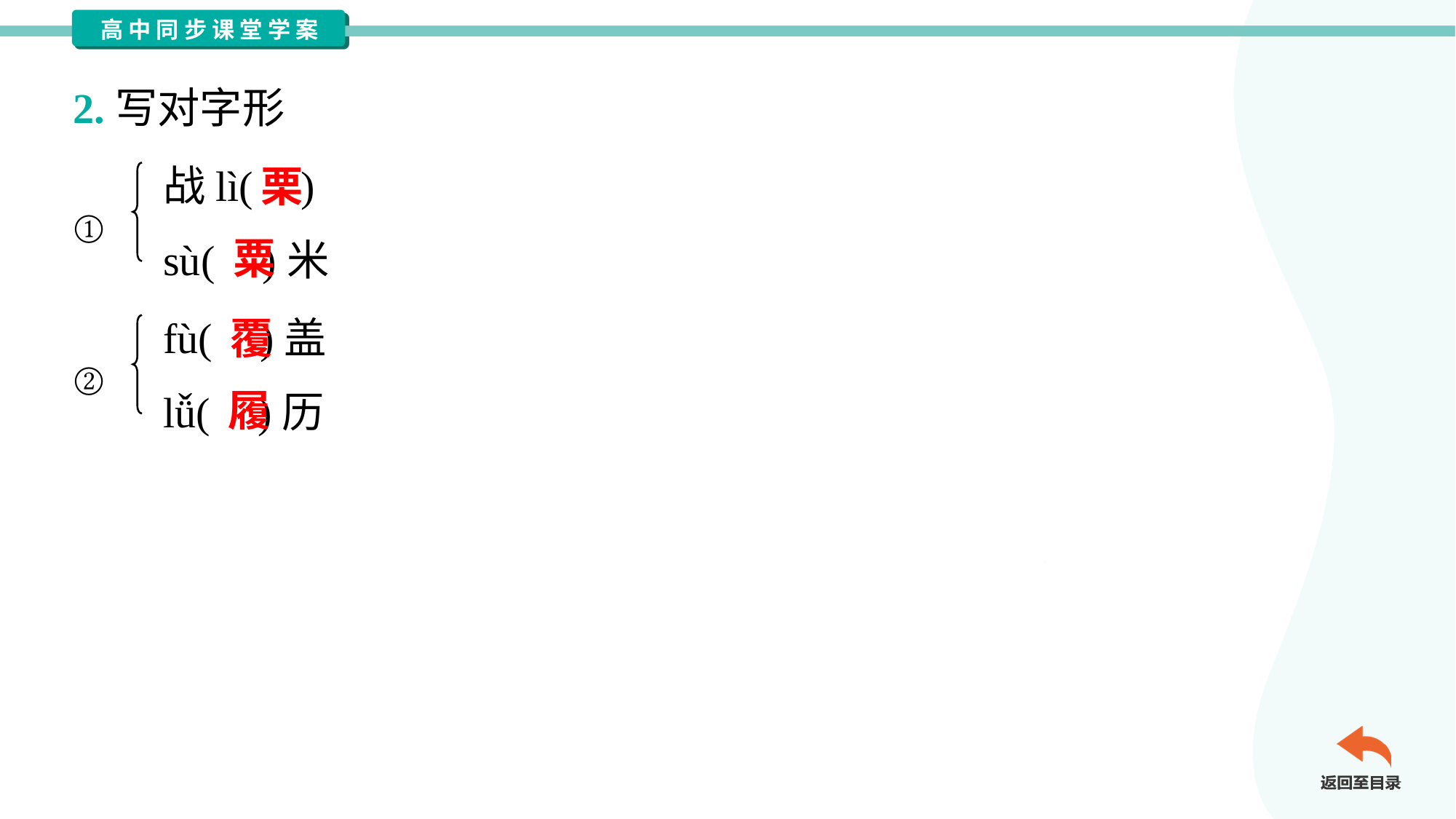

2.写对字形
战lì(    )
sù(    )米
栗

①

粟
fù(    )盖
lǚ(    )历
覆

②

履